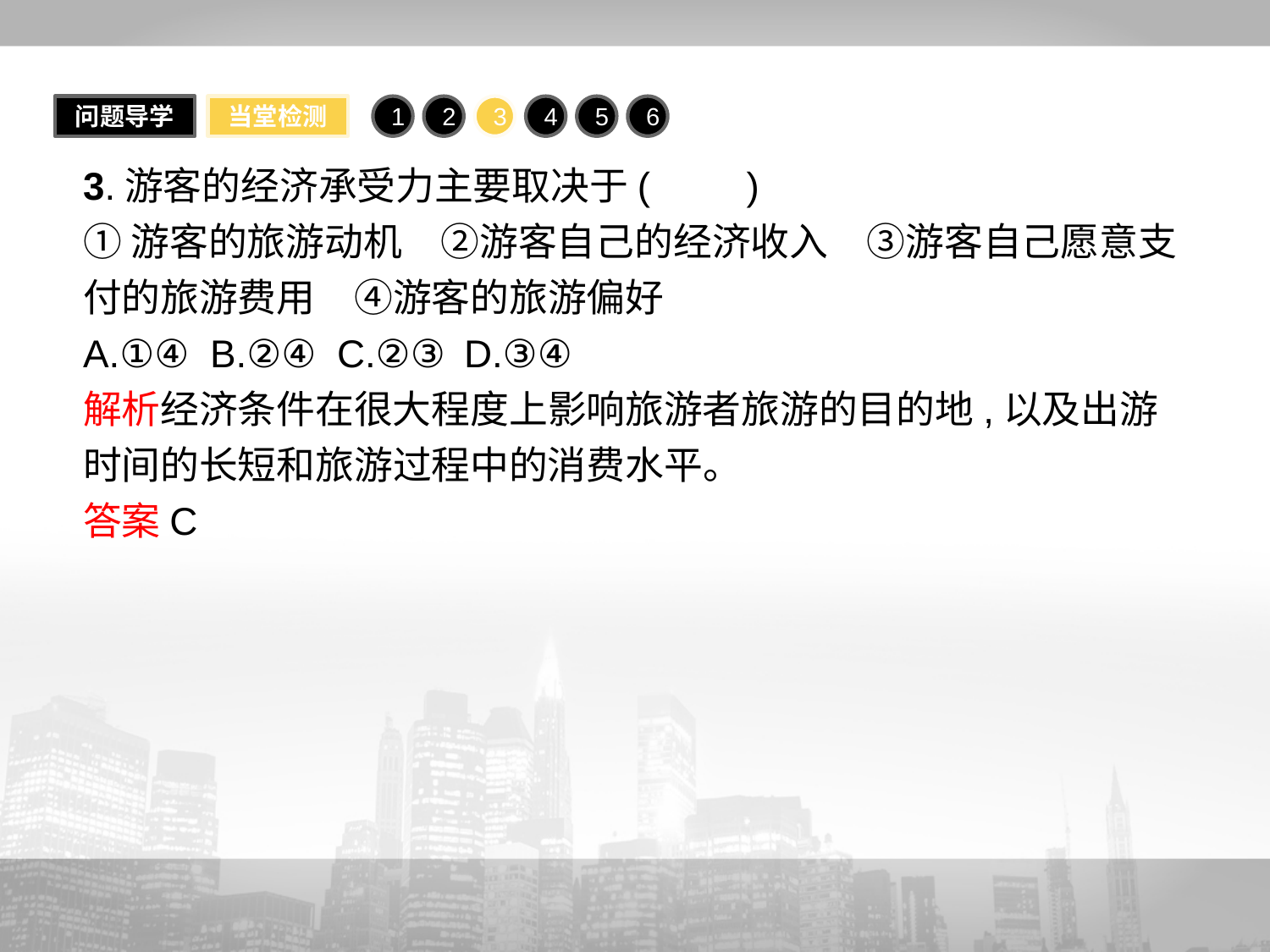

问题导学
当堂检测
1
2
3
4
5
6
3.游客的经济承受力主要取决于(　　)
①游客的旅游动机　②游客自己的经济收入　③游客自己愿意支付的旅游费用　④游客的旅游偏好
A.①④	B.②④	C.②③	D.③④
解析经济条件在很大程度上影响旅游者旅游的目的地,以及出游时间的长短和旅游过程中的消费水平。
答案C